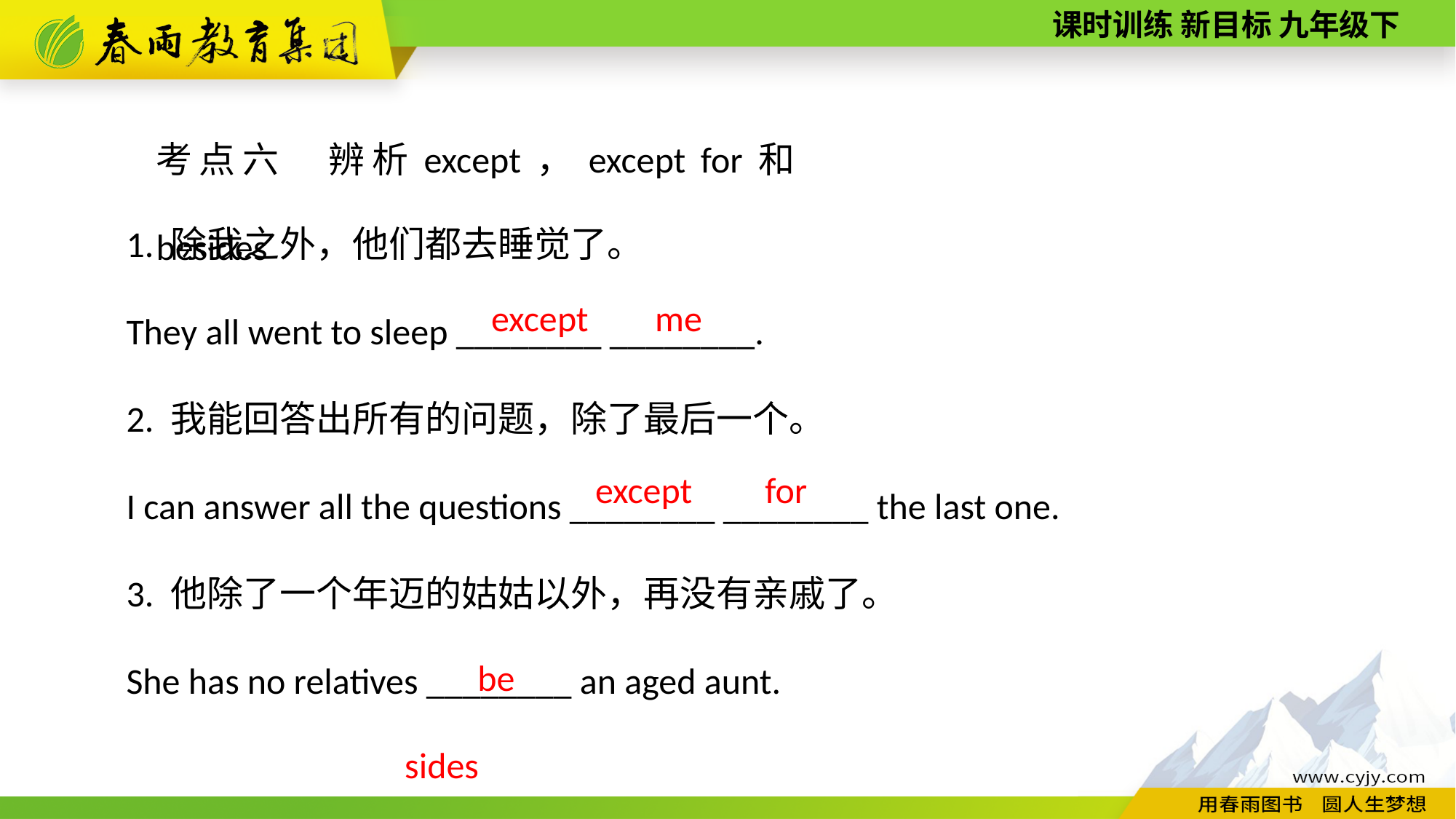

考点六　辨析except，except for和besides
1. 除我之外，他们都去睡觉了。
They all went to sleep ________ ________.
2. 我能回答出所有的问题，除了最后一个。
I can answer all the questions ________ ________ the last one.
3. 他除了一个年迈的姑姑以外，再没有亲戚了。
She has no relatives ________ an aged aunt.
me
except
except
for
besides